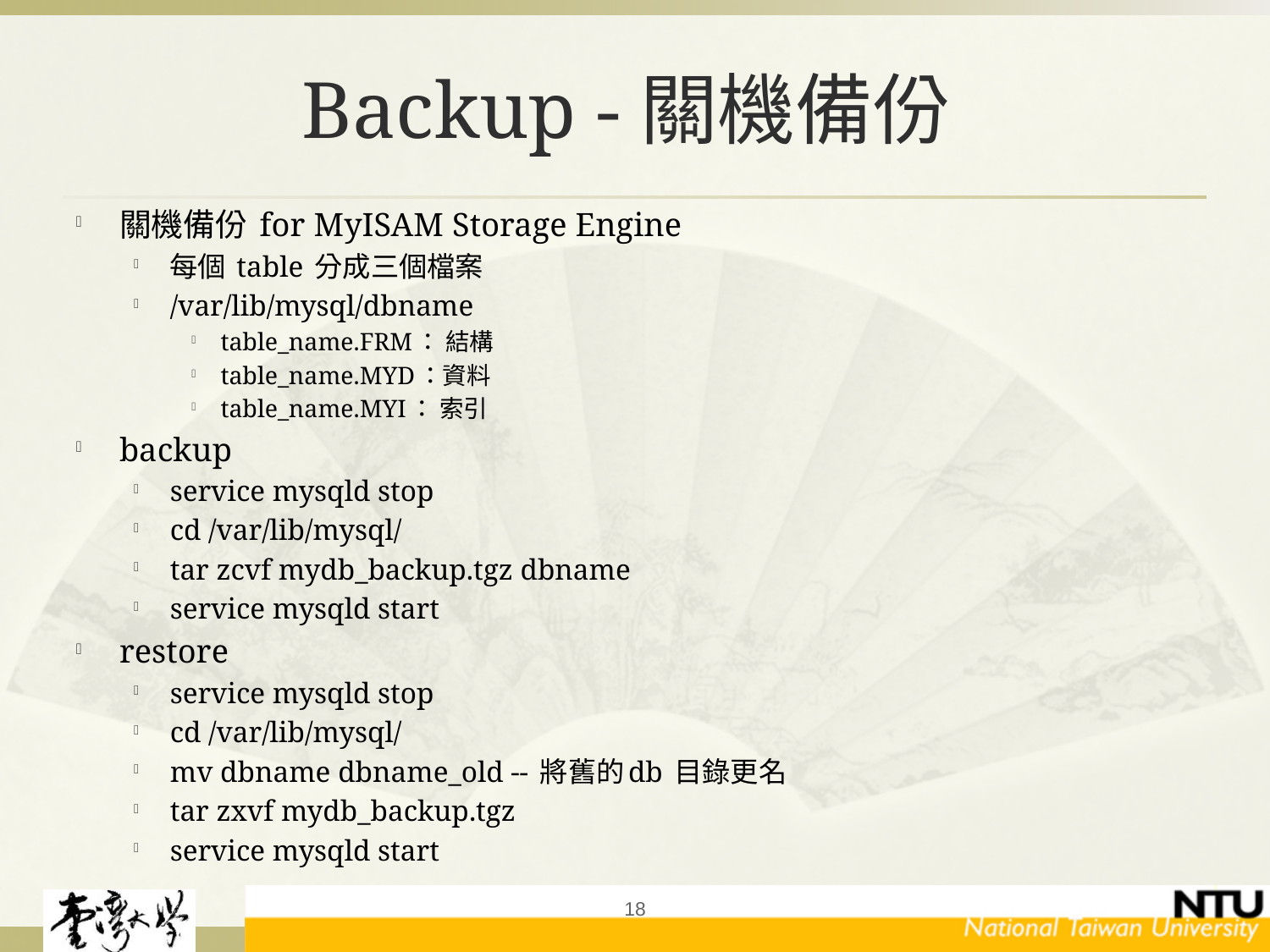

# Backup -關機備份
關機備份 for MyISAM Storage Engine
每個 table 分成三個檔案
/var/lib/mysql/dbname
table_name.FRM： 結構
table_name.MYD：資料
table_name.MYI： 索引
backup
service mysqld stop
cd /var/lib/mysql/
tar zcvf mydb_backup.tgz dbname
service mysqld start
restore
service mysqld stop
cd /var/lib/mysql/
mv dbname dbname_old -- 將舊的db 目錄更名
tar zxvf mydb_backup.tgz
service mysqld start

18